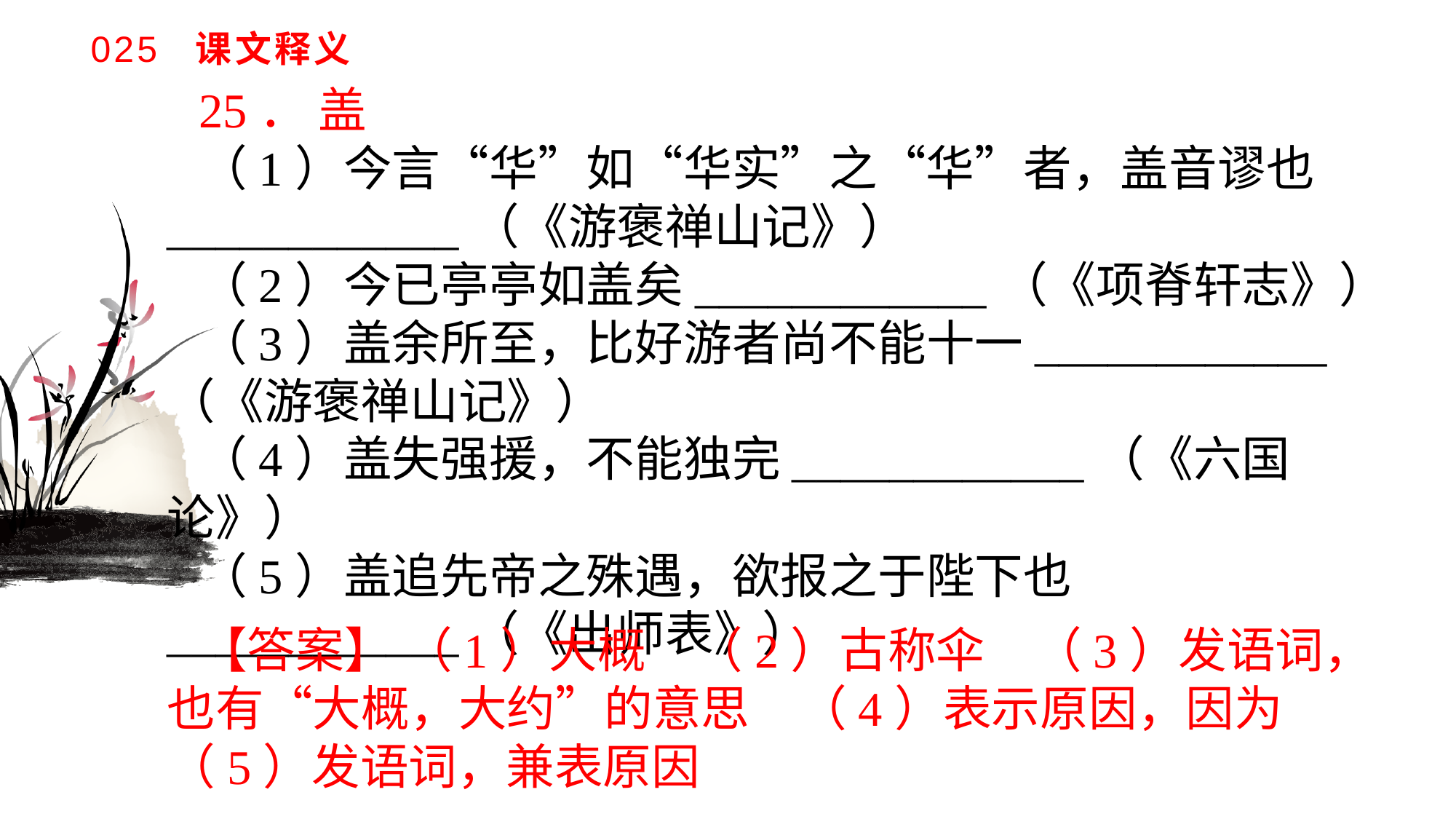

# 025  课文释义
25． 盖
（1）今言“华”如“华实”之“华”者，盖音谬也____________（《游褒禅山记》）（2）今已亭亭如盖矣____________（《项脊轩志》）（3）盖余所至，比好游者尚不能十一____________（《游褒禅山记》）（4）盖失强援，不能独完____________（《六国论》）（5）盖追先帝之殊遇，欲报之于陛下也____________（《出师表》）
【答案】 （1）大概　（2）古称伞　（3）发语词，也有“大概，大约”的意思　（4）表示原因，因为　（5）发语词，兼表原因